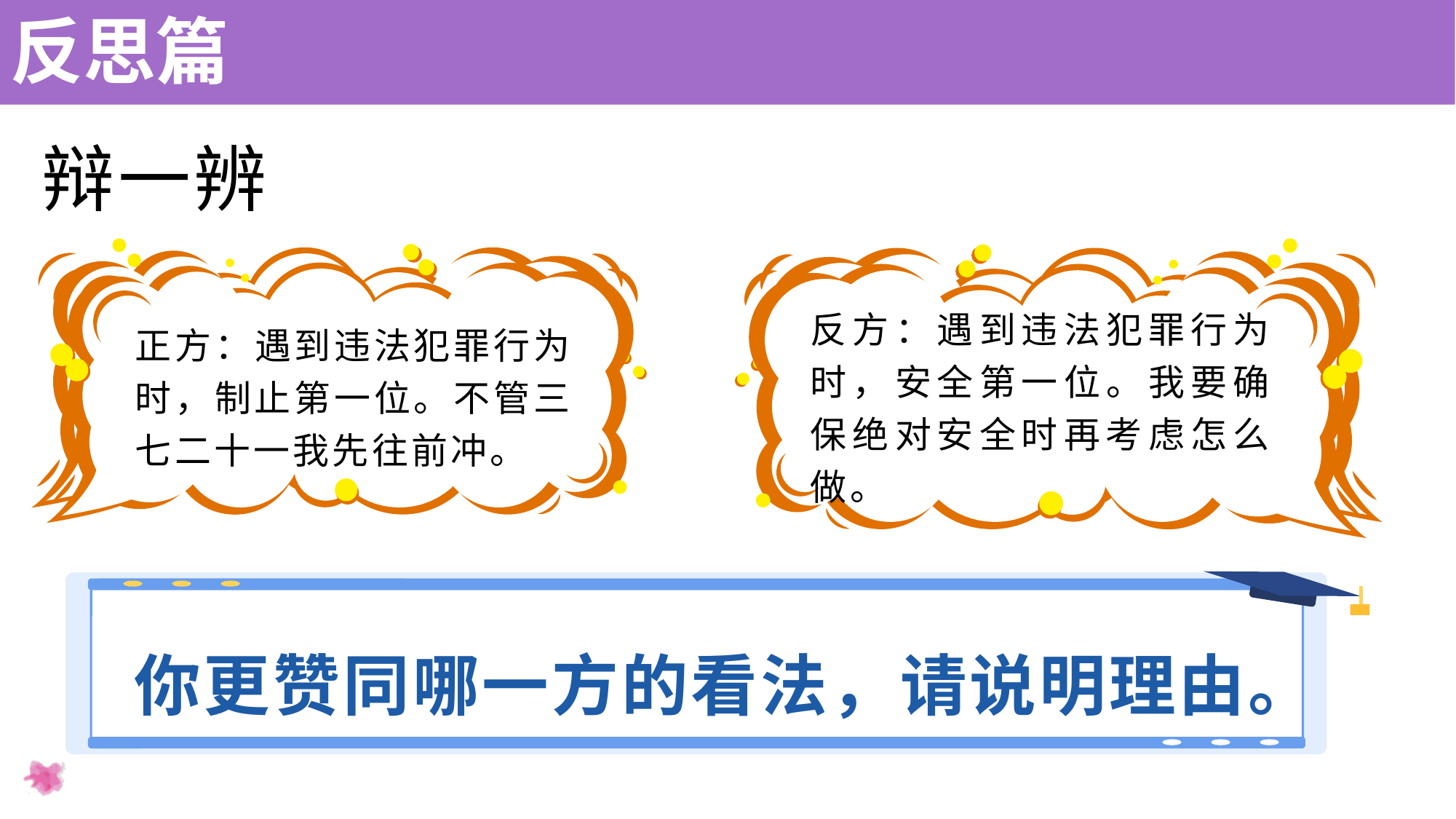

反思篇

# 辩一辨

   人生的重大决定，是由心规划的，像一道预先计算好的框架，等待着你的星座运行。如期待改变我们的命运，请首先改变心的轨迹。

正方：遇到违法犯罪行为时，制止第一位。不管三七二十一我先往前冲。

   人生的重大决定，是由心规划的，像一道预先计算好的框架，等待着你的星座运行。如期待改变我们的命运，请首先改变心的轨迹。

反方：遇到违法犯罪行为时，安全第一位。我要确保绝对安全时再考虑怎么做。

你更赞同哪一方的看法，请说明理由。